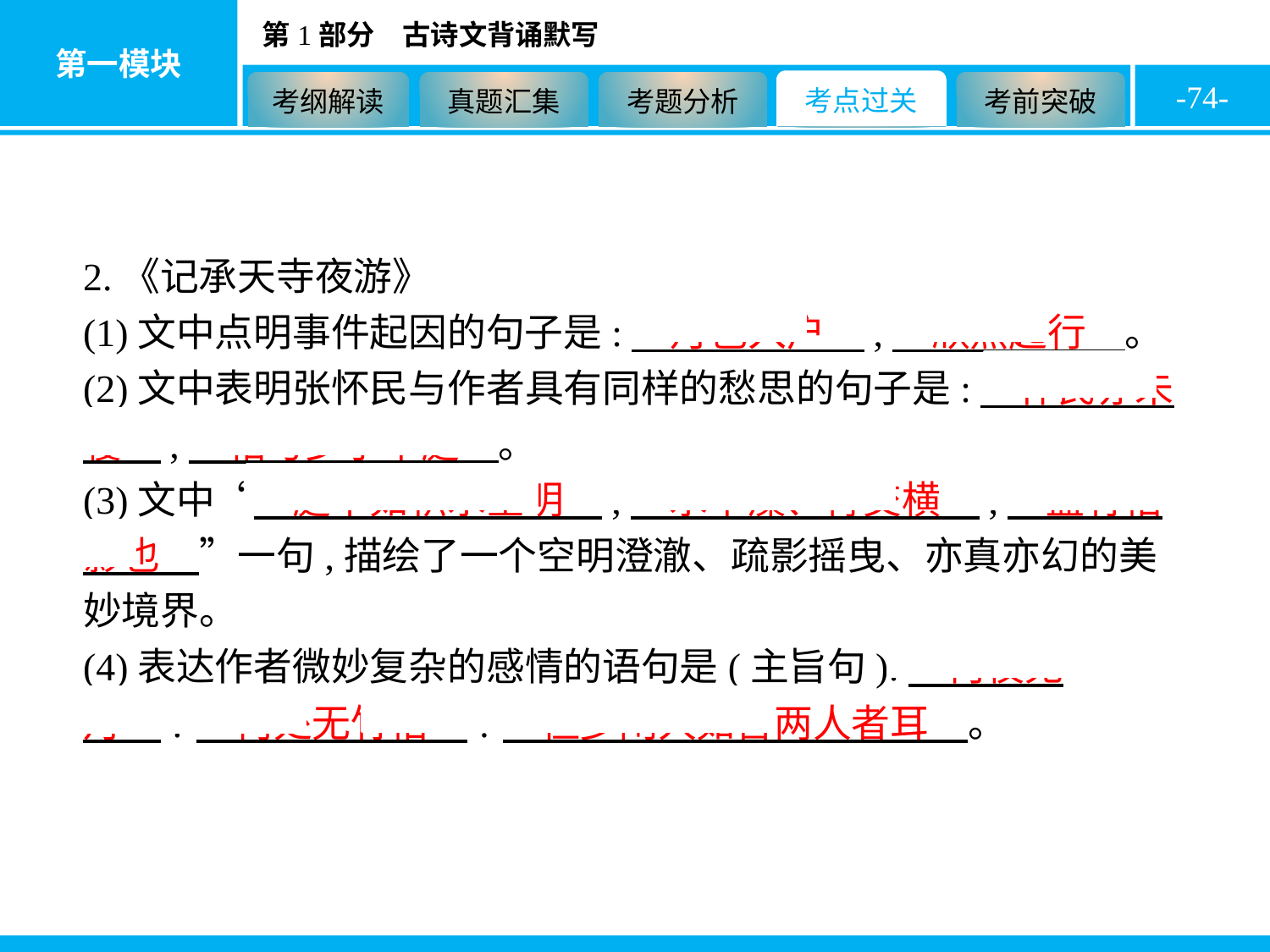

-74-
2.《记承天寺夜游》
(1)文中点明事件起因的句子是:　月色入户　,　欣然起行　。
(2)文中表明张怀民与作者具有同样的愁思的句子是:　怀民亦未寝　,　相与步于中庭　。
(3)文中“　庭下如积水空明　,　水中藻、荇交横　,　盖竹柏影也　”一句,描绘了一个空明澄澈、疏影摇曳、亦真亦幻的美妙境界。
(4)表达作者微妙复杂的感情的语句是(主旨句):　何夜无月　?　何处无竹柏　?　但少闲人如吾两人者耳　。